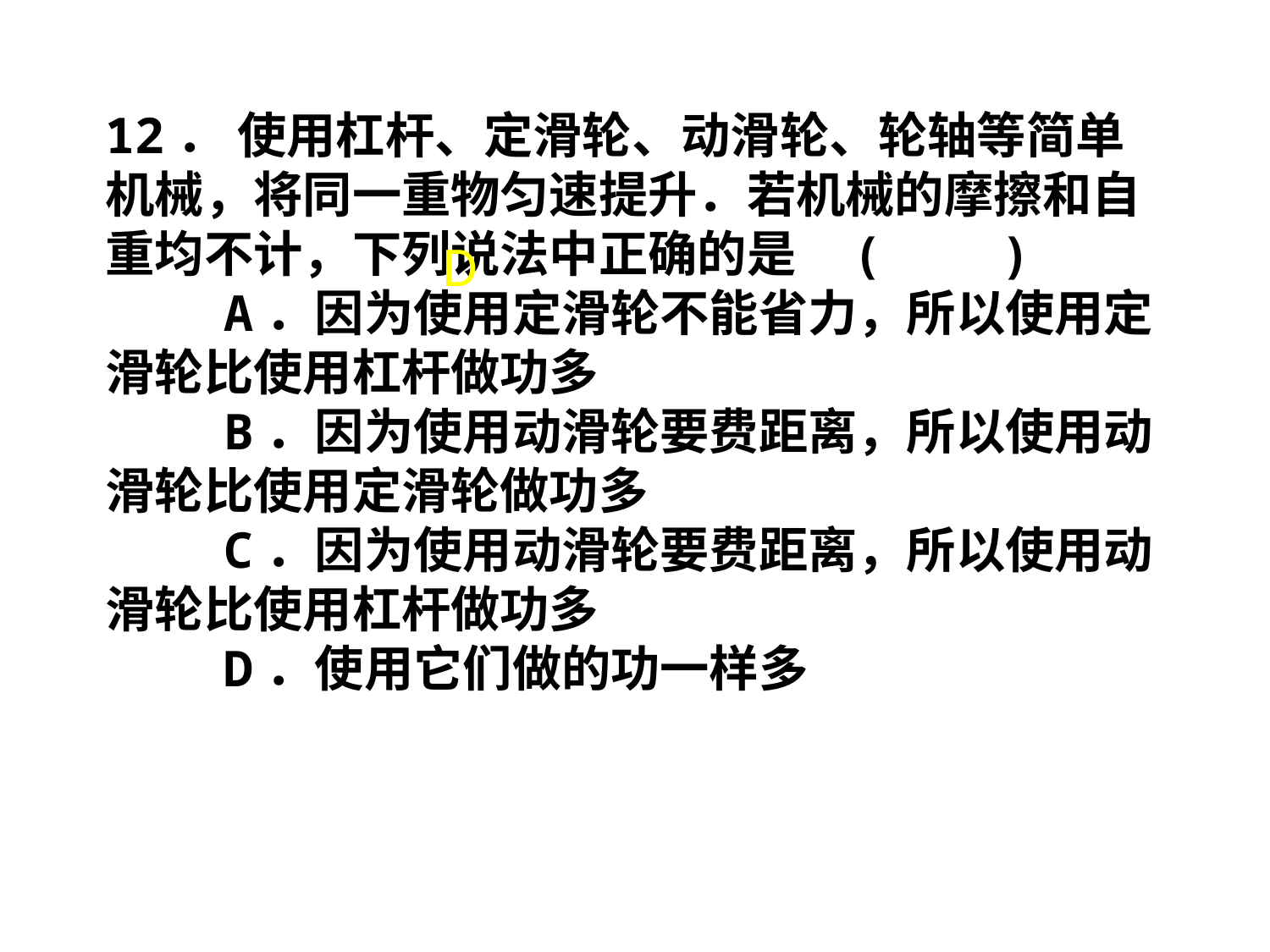

12． 使用杠杆、定滑轮、动滑轮、轮轴等简单机械，将同一重物匀速提升．若机械的摩擦和自重均不计，下列说法中正确的是    (    )
    A．因为使用定滑轮不能省力，所以使用定滑轮比使用杠杆做功多
    B．因为使用动滑轮要费距离，所以使用动滑轮比使用定滑轮做功多
    C．因为使用动滑轮要费距离，所以使用动滑轮比使用杠杆做功多
    D．使用它们做的功一样多

D